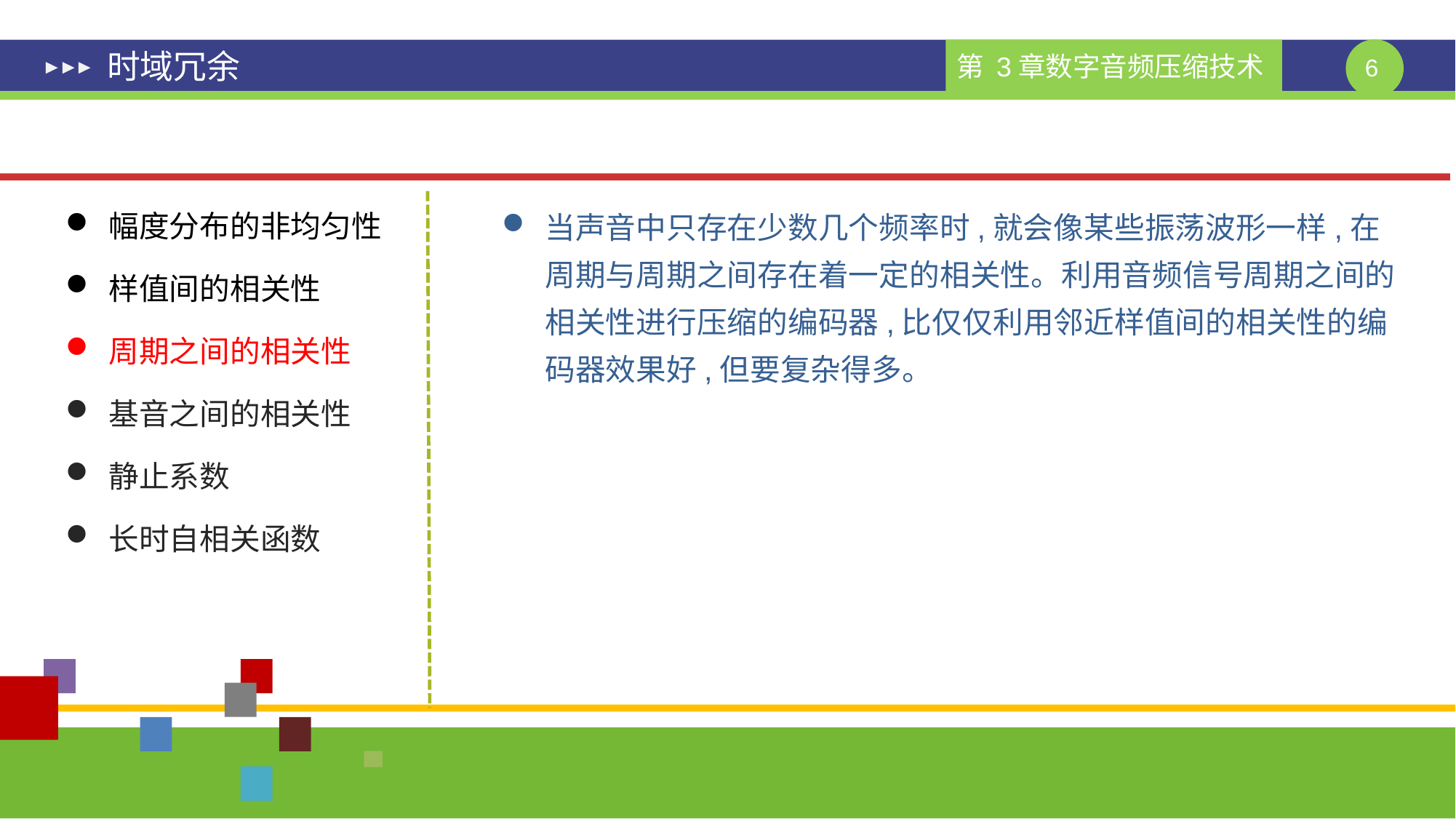

# 时域冗余

幅度分布的非均匀性
样值间的相关性
周期之间的相关性
基音之间的相关性
静止系数
长时自相关函数
当声音中只存在少数几个频率时,就会像某些振荡波形一样,在周期与周期之间存在着一定的相关性。利用音频信号周期之间的相关性进行压缩的编码器,比仅仅利用邻近样值间的相关性的编码器效果好,但要复杂得多。